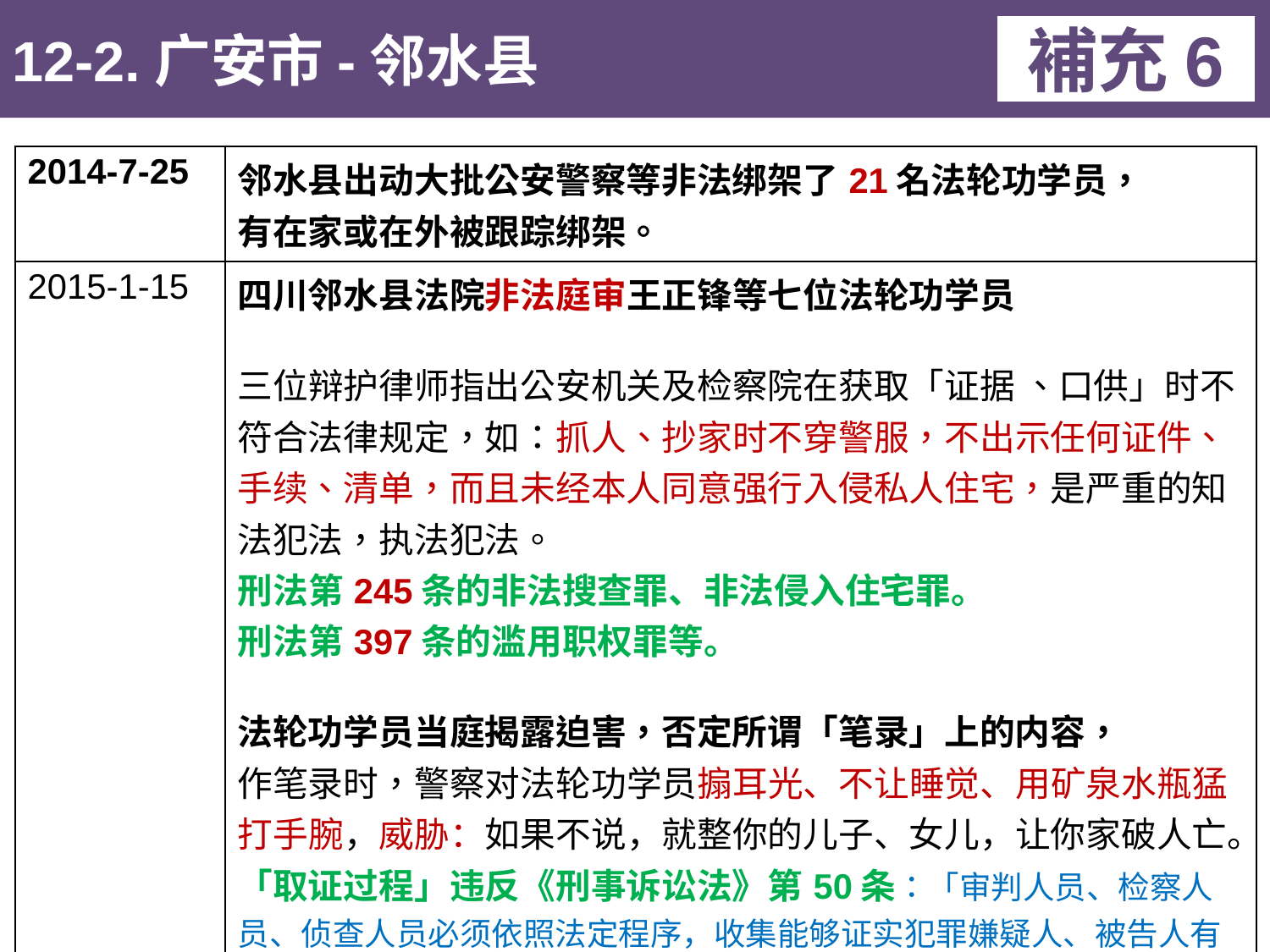

12-2.广安市-邻水县
補充6
| 2014-7-25 | 邻水县出动大批公安警察等非法绑架了21名法轮功学员， 有在家或在外被跟踪绑架。 |
| --- | --- |
| 2015-1-15 | 四川邻水县法院非法庭审王正锋等七位法轮功学员 三位辩护律师指出公安机关及检察院在获取「证据 、口供」时不符合法律规定，如：抓人、抄家时不穿警服，不出示任何证件、手续、清单，而且未经本人同意强行入侵私人住宅，是严重的知法犯法，执法犯法。 刑法第245条的非法搜查罪、非法侵入住宅罪。 刑法第397条的滥用职权罪等。 法轮功学员当庭揭露迫害，否定所谓「笔录」上的内容， 作笔录时，警察对法轮功学员搧耳光、不让睡觉、用矿泉水瓶猛打手腕，威胁：如果不说，就整你的儿子、女儿，让你家破人亡。 「取证过程」违反《刑事诉讼法》第50条：「审判人员、检察人员、侦查人员必须依照法定程序，收集能够证实犯罪嫌疑人、被告人有罪或者无罪、犯罪情节轻重的各种证据。严禁刑讯逼供和以威胁、引诱、欺骗以及其他非法方法收集证据，不得强迫任何人证实自己有罪。」 |